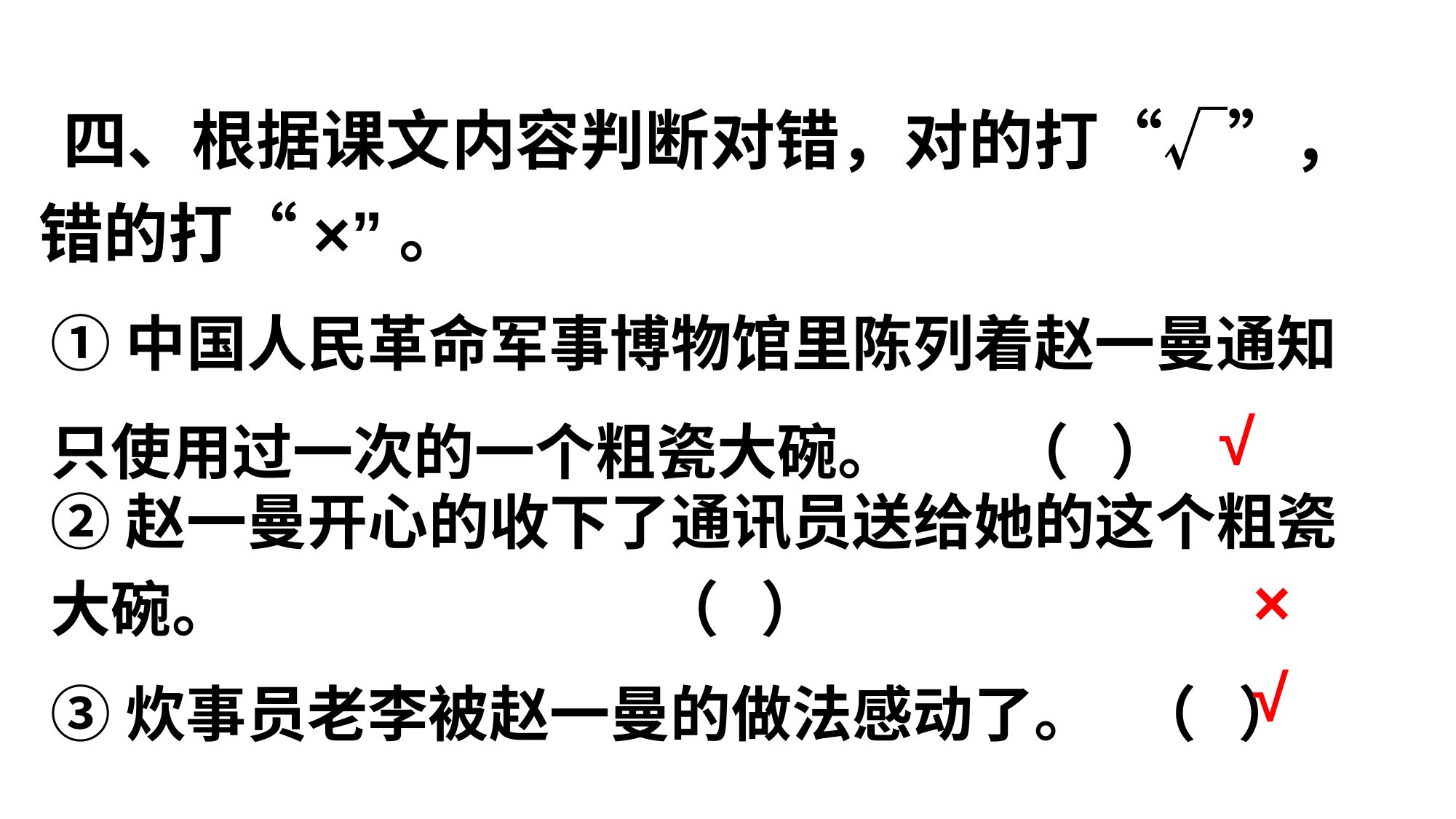

四、根据课文内容判断对错，对的打“√”，错的打“×”。
①中国人民革命军事博物馆里陈列着赵一曼通知只使用过一次的一个粗瓷大碗。        （   ）
√
②赵一曼开心的收下了通讯员送给她的这个粗瓷大碗。                               （   ）
×
③炊事员老李被赵一曼的做法感动了。   （   ）
√